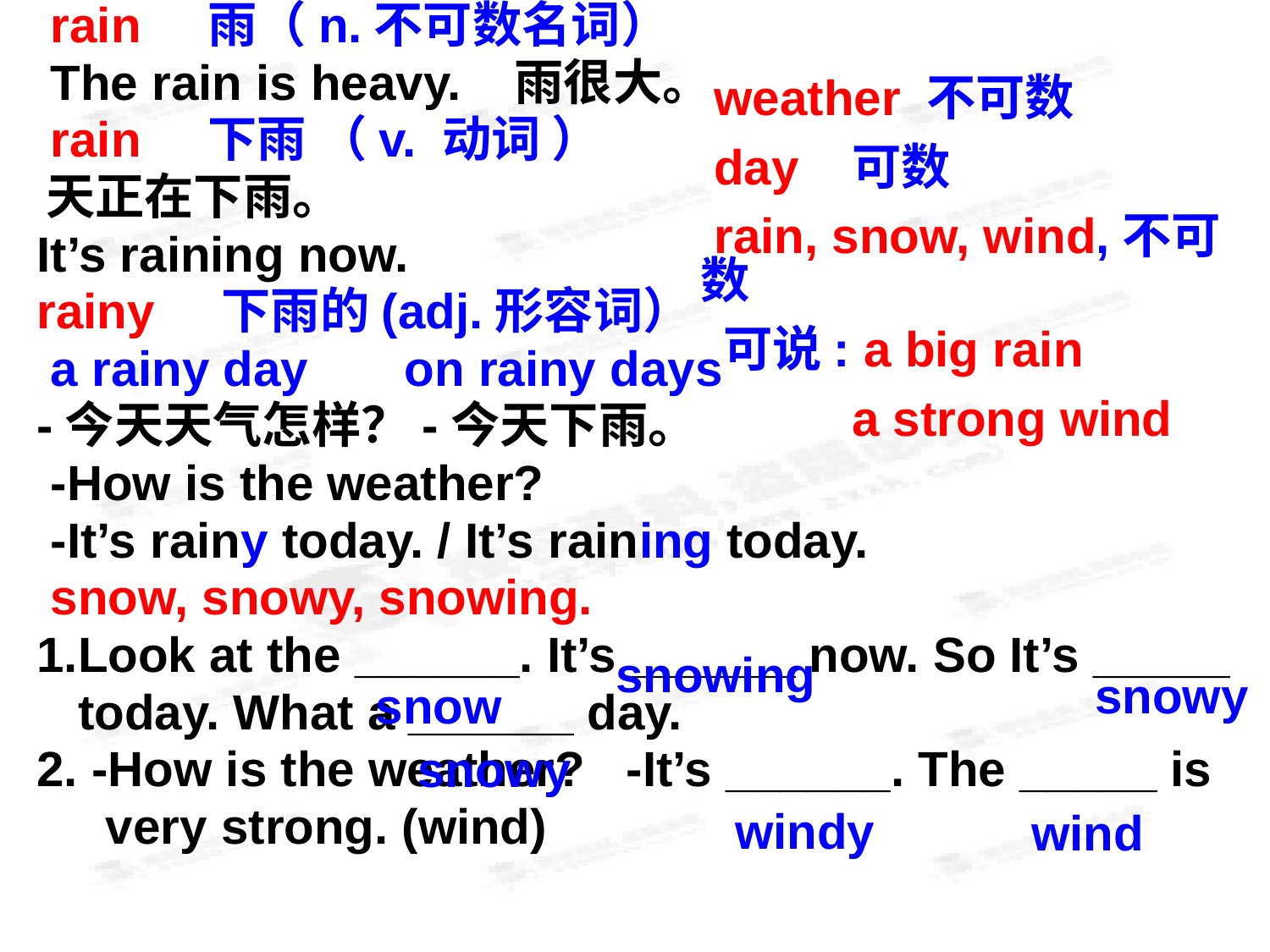

rain    雨（n.不可数名词）
  The rain is heavy.   雨很大。
  rain    下雨 （v. 动词 ）
 天正在下雨。
 It’s raining now.
 rainy    下雨的(adj.形容词）
  a rainy day       on rainy days
 -今天天气怎样？-今天下雨。
  -How is the weather?
  -It’s rainy today. / It’s raining today.
  snow, snowy, snowing.
 1.Look at the ______. It’s ______ now. So It’s _____
    today. What a ______ day.
 2. -How is the weather?   -It’s ______. The _____ is
      very strong. (wind)组.卷.网

 weather 不可数
 day   可数
 rain, snow, wind,不可数
 可说: a big rain
           a strong wind
snowing
 snowy
 snow
 snowy
 windy
 wind